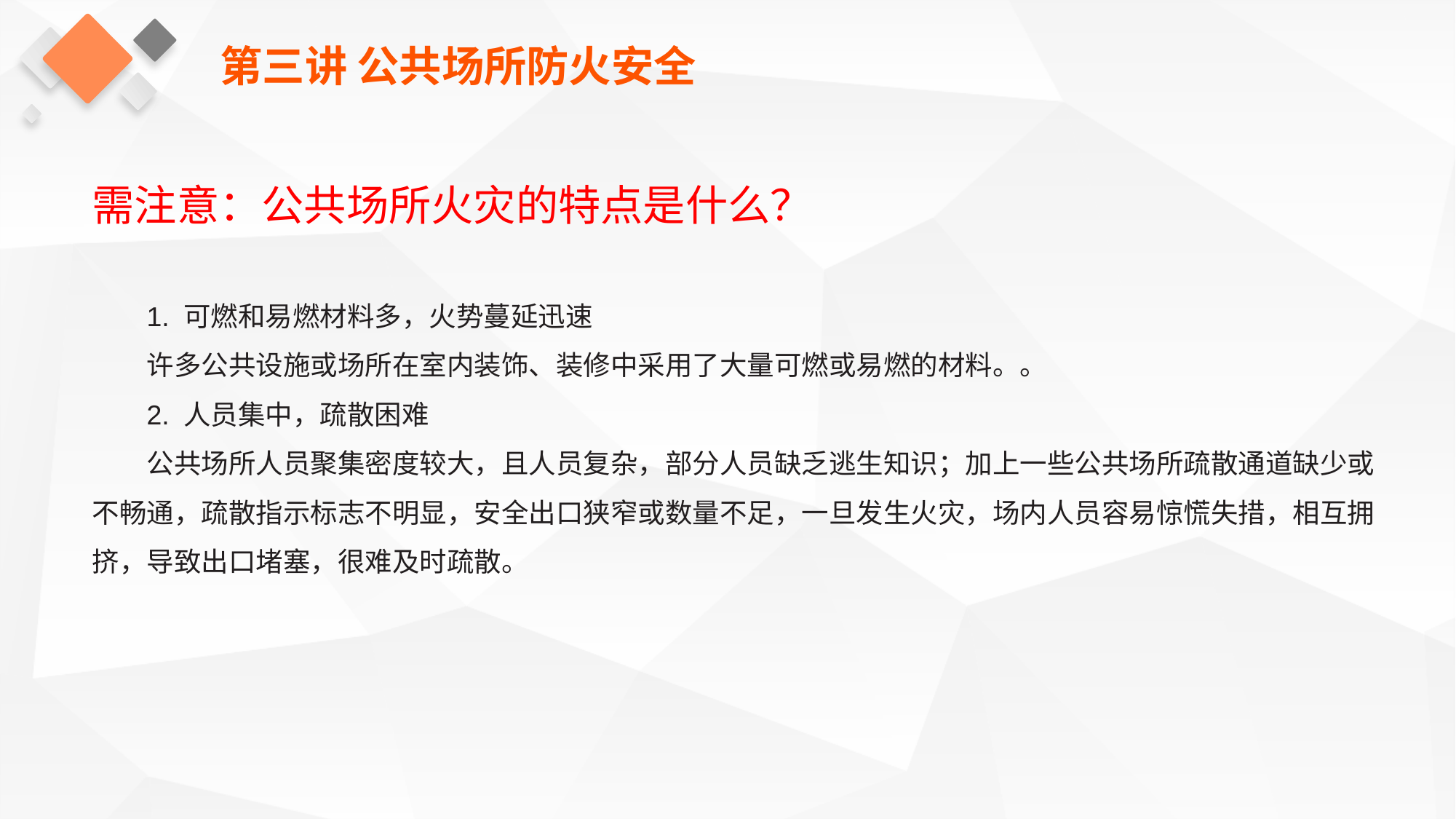

第三讲 公共场所防火安全
需注意：公共场所火灾的特点是什么？
1. 可燃和易燃材料多，火势蔓延迅速
许多公共设施或场所在室内装饰、装修中采用了大量可燃或易燃的材料。。
2. 人员集中，疏散困难
公共场所人员聚集密度较大，且人员复杂，部分人员缺乏逃生知识；加上一些公共场所疏散通道缺少或不畅通，疏散指示标志不明显，安全出口狭窄或数量不足，一旦发生火灾，场内人员容易惊慌失措，相互拥挤，导致出口堵塞，很难及时疏散。